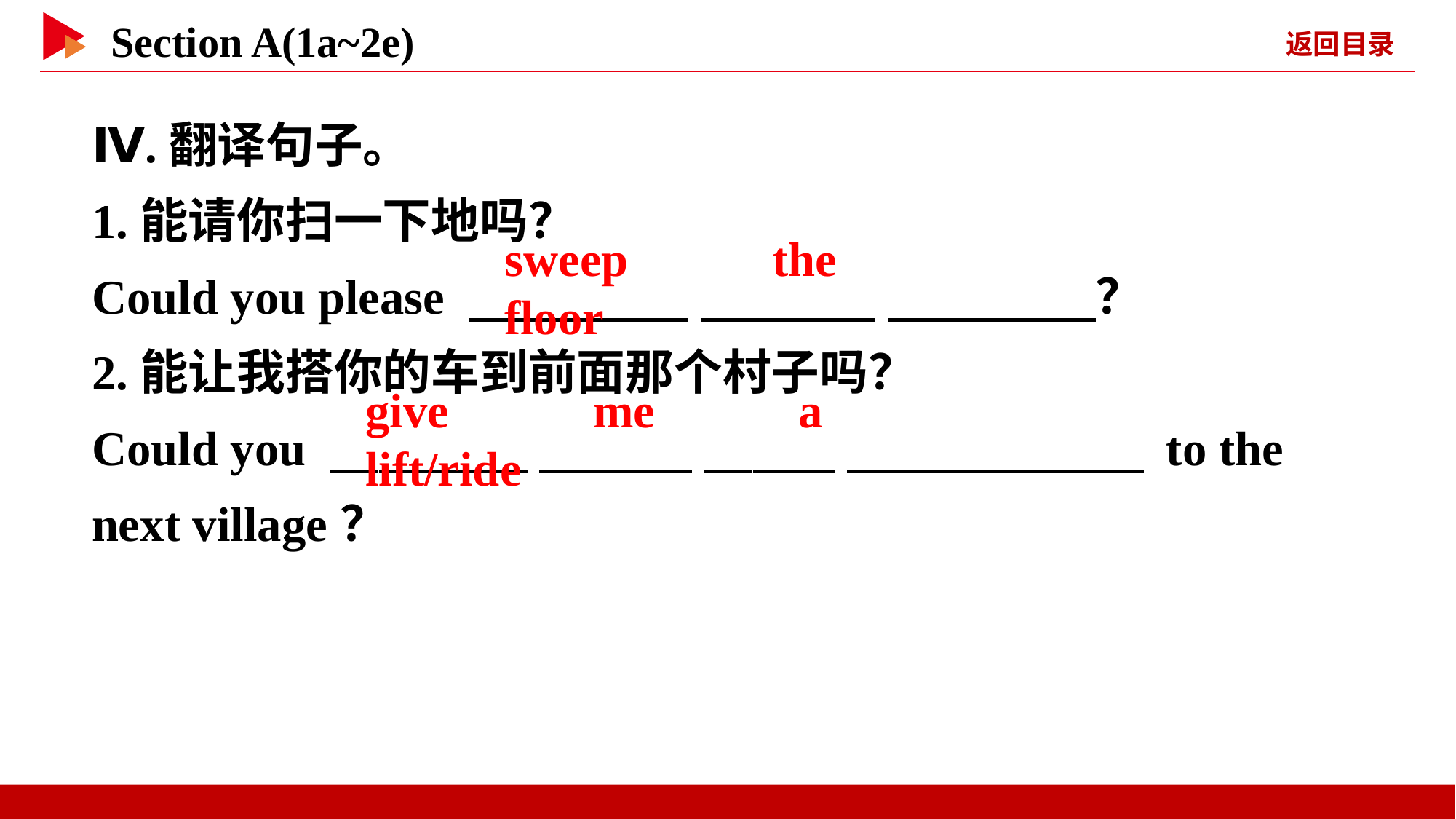

Ⅳ.翻译句子。
1.能请你扫一下地吗？
Could you please 　           　 　       　 　          　？
2.能让我搭你的车到前面那个村子吗？
Could you 　         　 　     　 　   　 　                  　 to the next village？
sweep 　 　the 　 　floor
give 　 　me 　 　a 　 　lift/ride